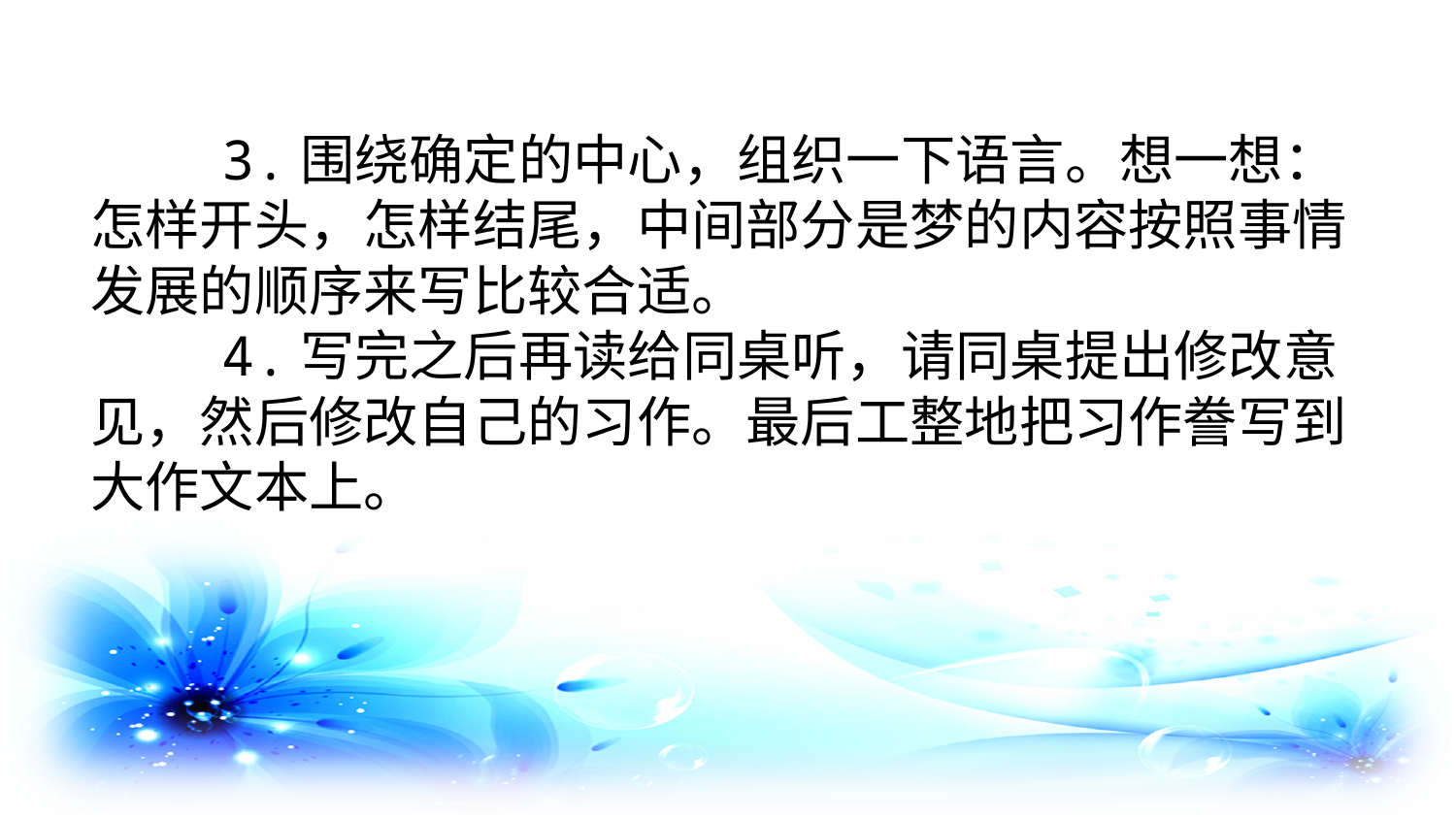

3.围绕确定的中心，组织一下语言。想一想：怎样开头，怎样结尾，中间部分是梦的内容按照事情发展的顺序来写比较合适。
    4.写完之后再读给同桌听，请同桌提出修改意见，然后修改自己的习作。最后工整地把习作誊写到大作文本上。